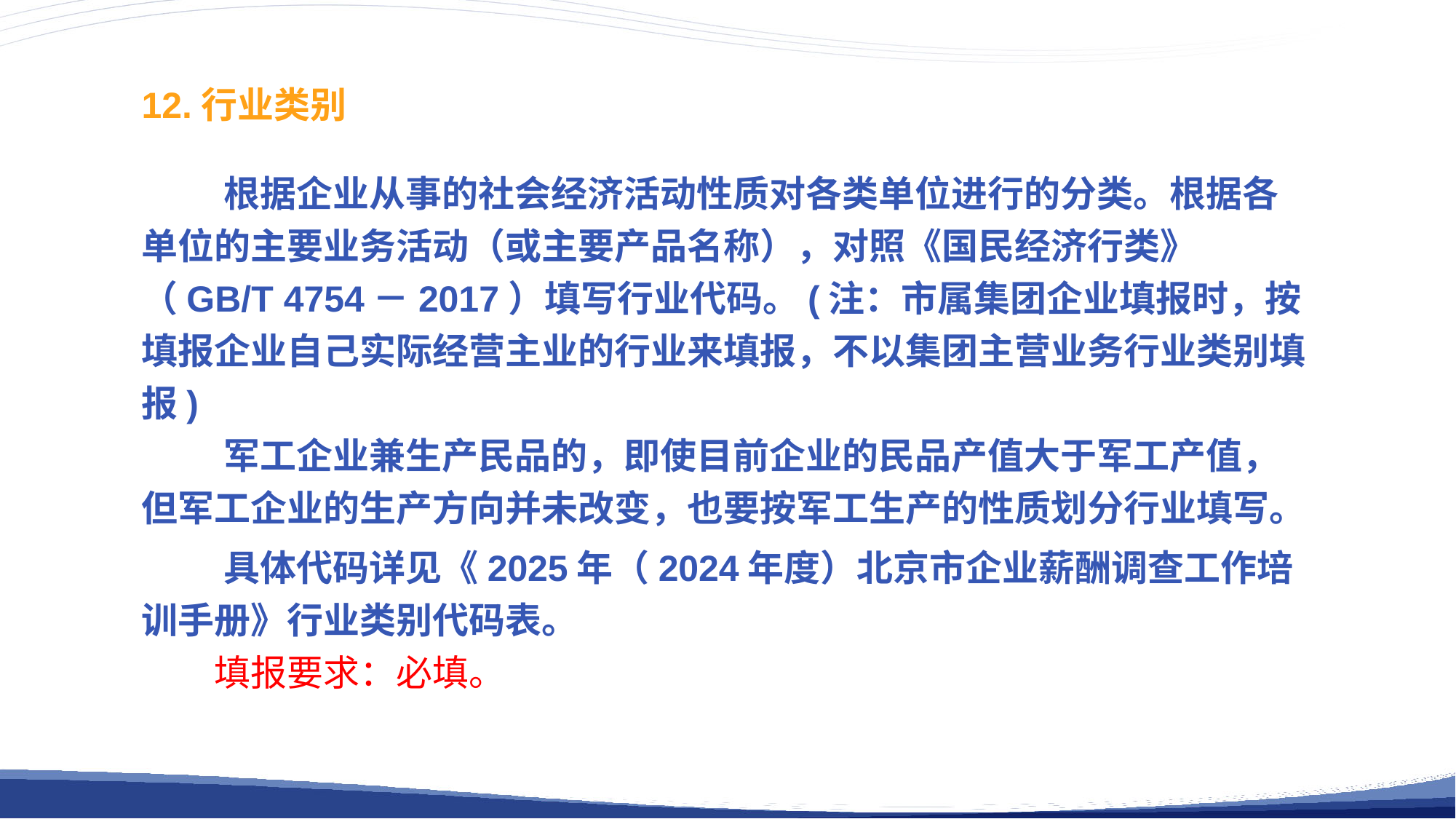

12.行业类别
         根据企业从事的社会经济活动性质对各类单位进行的分类。根据各单位的主要业务活动（或主要产品名称），对照《国民经济行类》（GB/T 4754－2017）填写行业代码。(注：市属集团企业填报时，按填报企业自己实际经营主业的行业来填报，不以集团主营业务行业类别填报)
         军工企业兼生产民品的，即使目前企业的民品产值大于军工产值，但军工企业的生产方向并未改变，也要按军工生产的性质划分行业填写。
         具体代码详见《2025年（2024年度）北京市企业薪酬调查工作培训手册》行业类别代码表。
填报要求：必填。